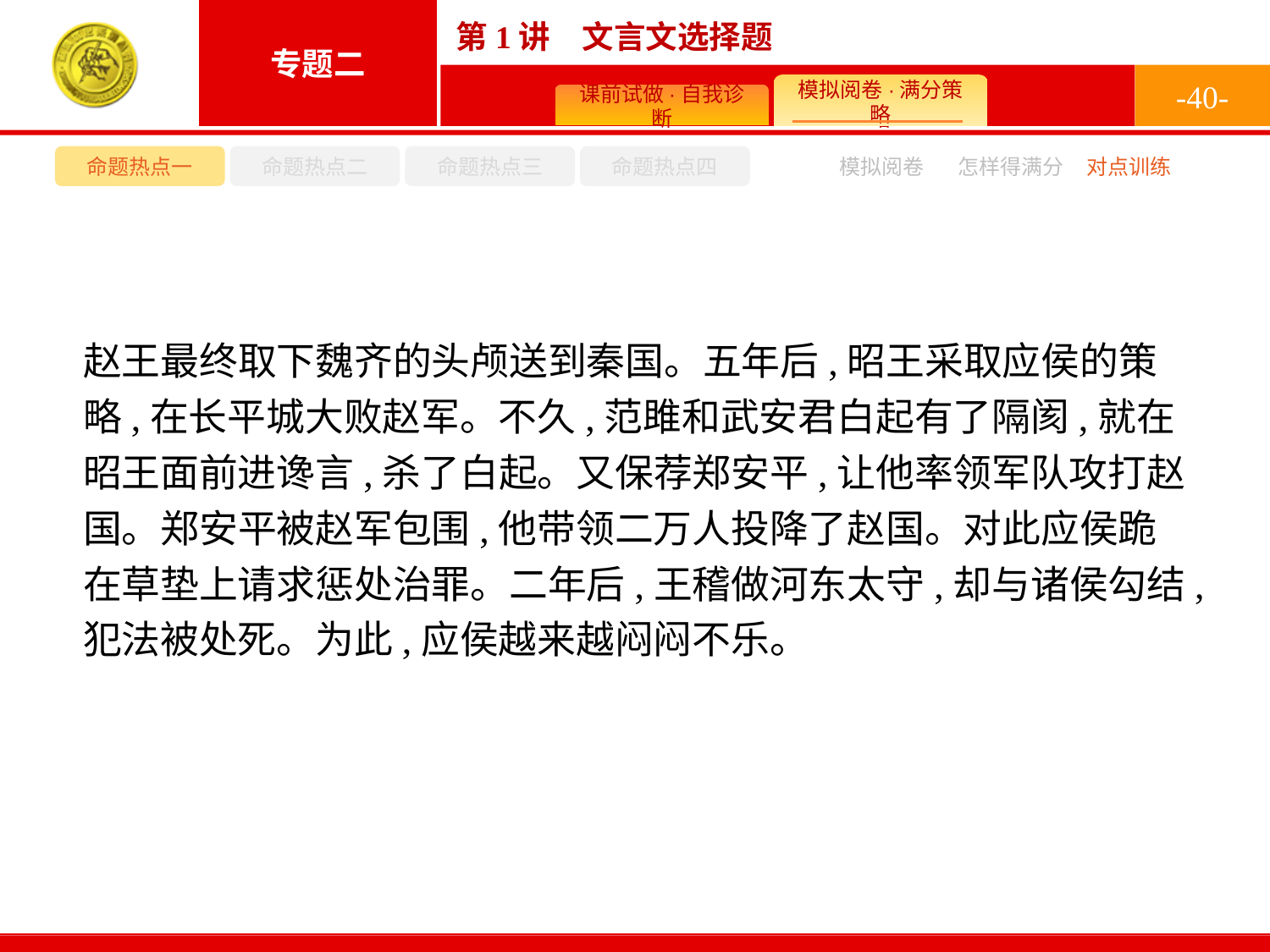

-40-
命题热点一
命题热点二
命题热点三
命题热点四
模拟阅卷
怎样得满分
对点训练
赵王最终取下魏齐的头颅送到秦国。五年后,昭王采取应侯的策略,在长平城大败赵军。不久,范雎和武安君白起有了隔阂,就在昭王面前进谗言,杀了白起。又保荐郑安平,让他率领军队攻打赵国。郑安平被赵军包围,他带领二万人投降了赵国。对此应侯跪在草垫上请求惩处治罪。二年后,王稽做河东太守,却与诸侯勾结,犯法被处死。为此,应侯越来越闷闷不乐。